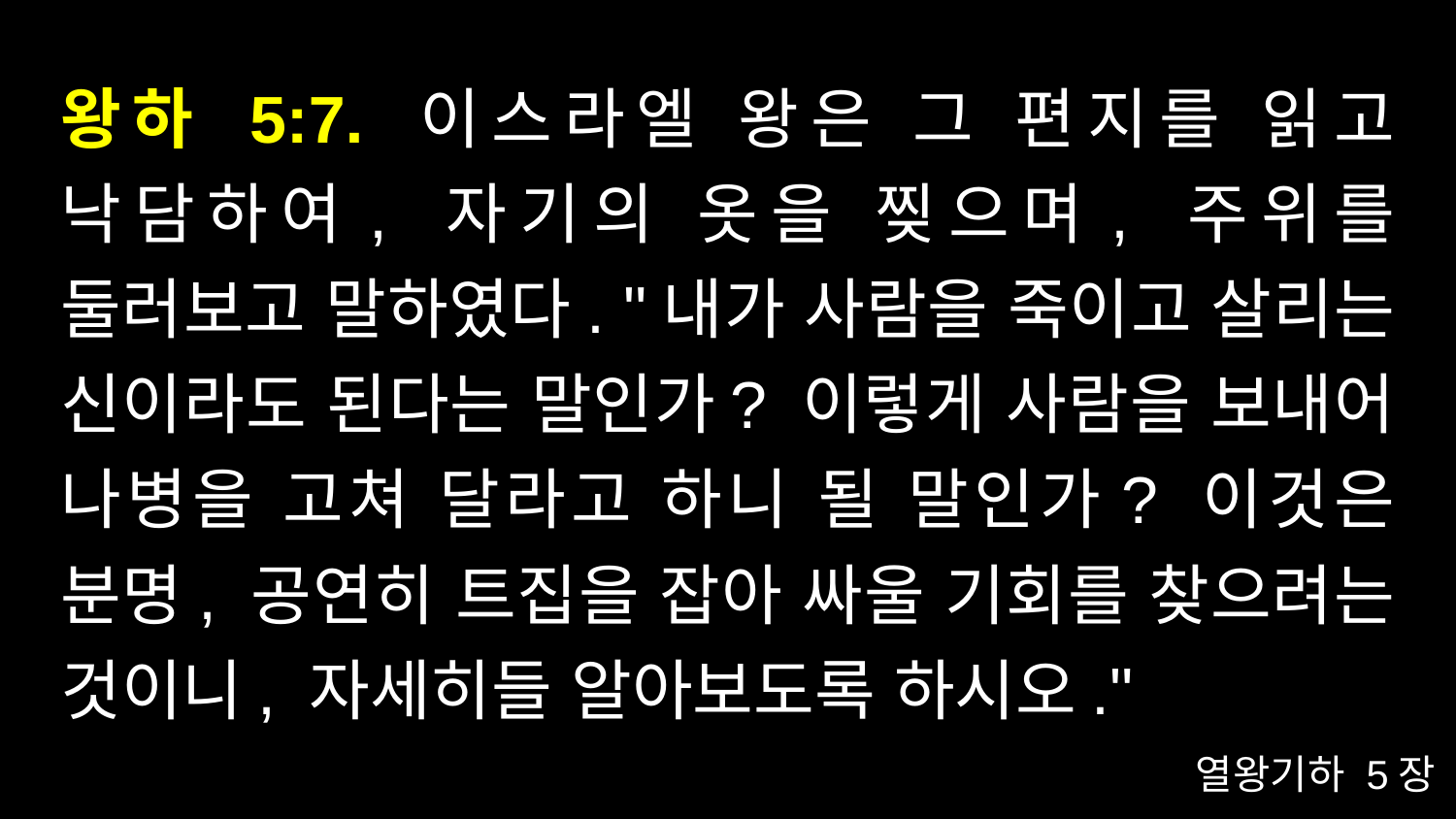

# 왕하 5:7. 이스라엘 왕은 그 편지를 읽고 낙담하여, 자기의 옷을 찢으며, 주위를 둘러보고 말하였다. "내가 사람을 죽이고 살리는 신이라도 된다는 말인가? 이렇게 사람을 보내어 나병을 고쳐 달라고 하니 될 말인가? 이것은 분명, 공연히 트집을 잡아 싸울 기회를 찾으려는 것이니, 자세히들 알아보도록 하시오."
열왕기하 5장